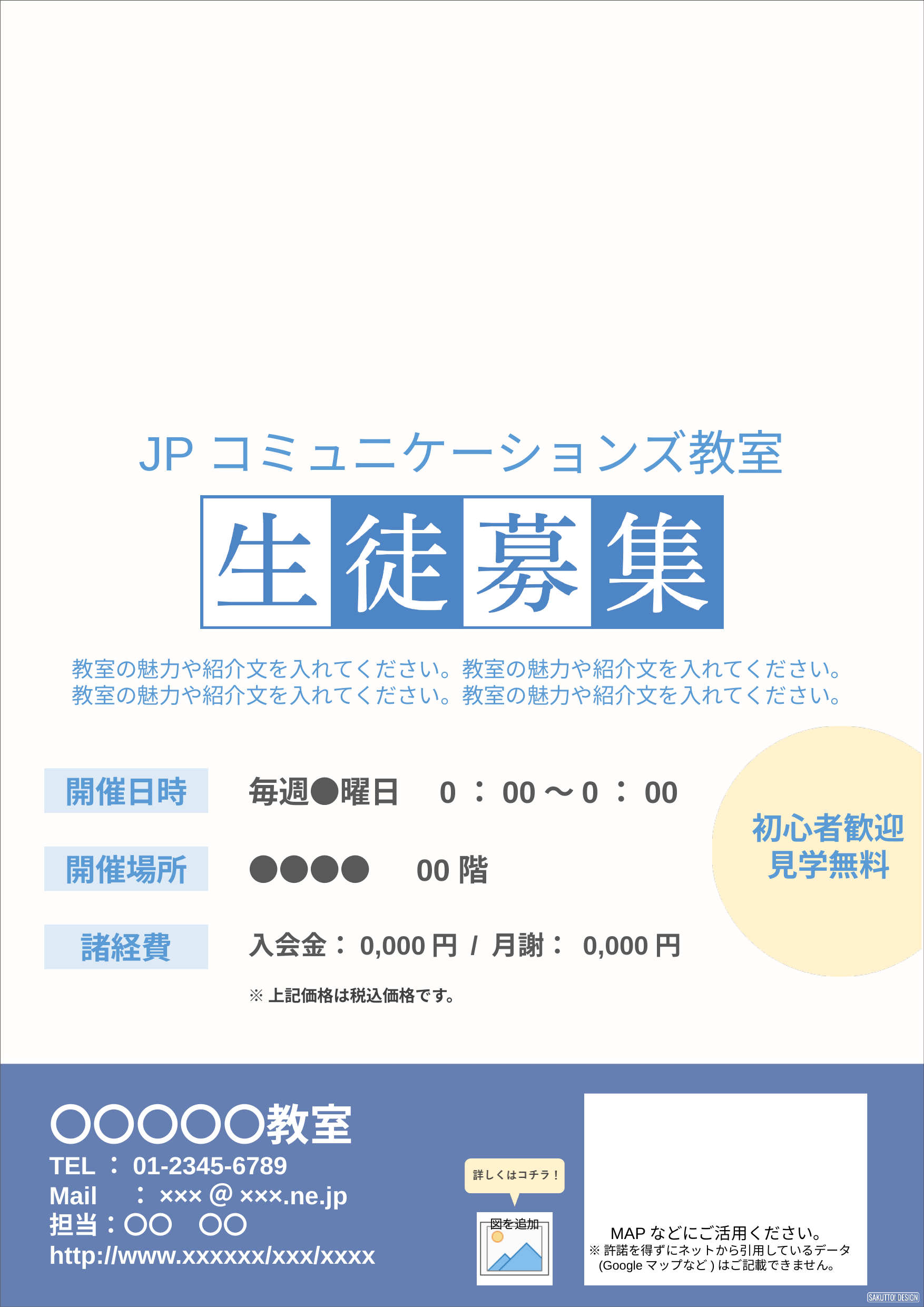

JPコミュニケーションズ教室
教室の魅力や紹介文を入れてください。教室の魅力や紹介文を入れてください。
教室の魅力や紹介文を入れてください。教室の魅力や紹介文を入れてください。
開催日時
毎週●曜日　0：00～0：00
初心者歓迎
見学無料
開催場所
●●●●　00階
諸経費
入会金：0,000円 / 月謝： 0,000円
※上記価格は税込価格です。

〇〇〇〇〇教室
TEL：01-2345-6789
Mail　：×××＠×××.ne.jp
担当：〇〇　〇〇
http://www.xxxxxx/xxx/xxxx

MAPなどにご活用ください。
※許諾を得ずにネットから引用しているデータ
(Googleマップなど)はご記載できません。